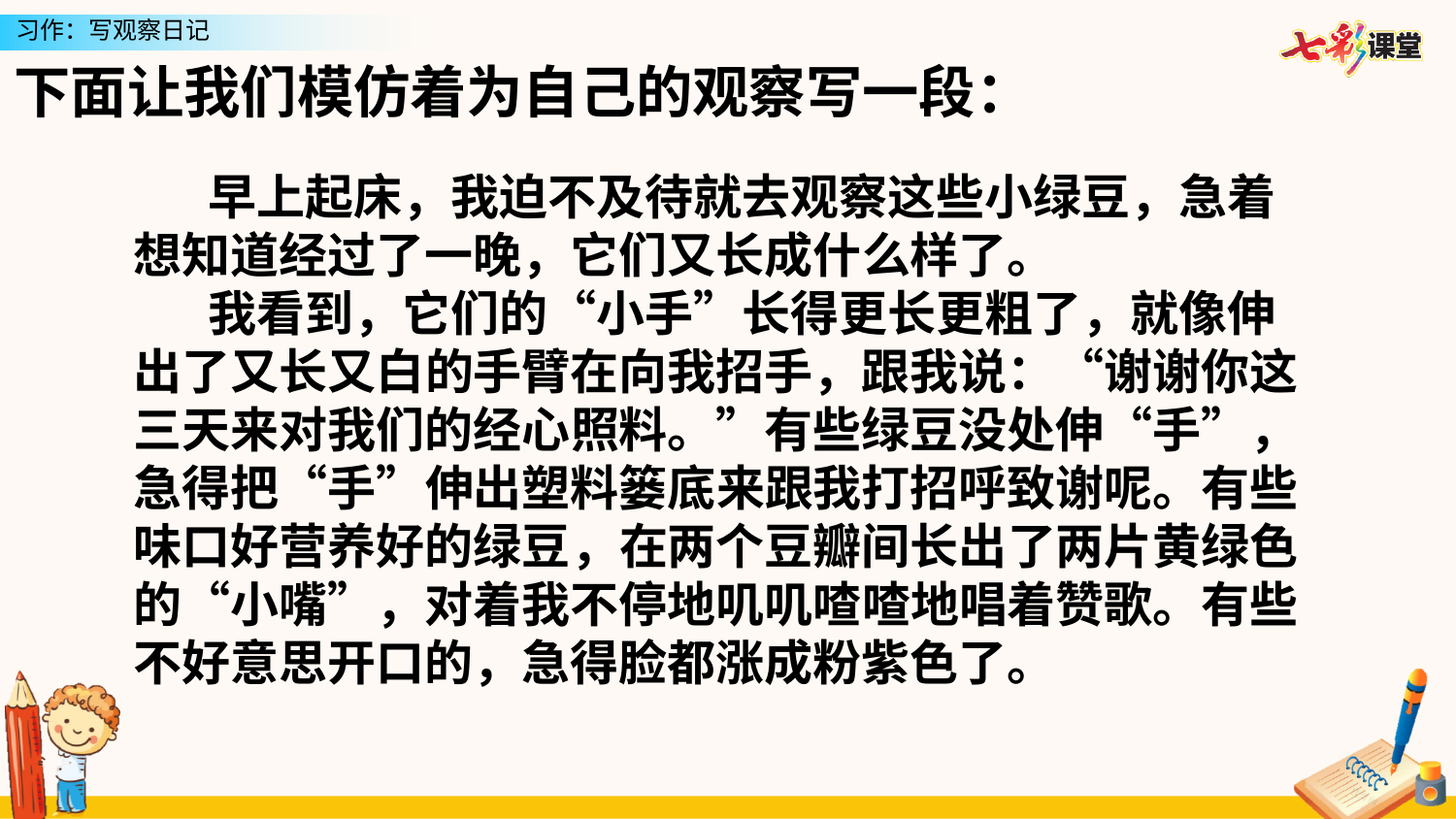

下面让我们模仿着为自己的观察写一段：
早上起床，我迫不及待就去观察这些小绿豆，急着想知道经过了一晚，它们又长成什么样了。
我看到，它们的“小手”长得更长更粗了，就像伸出了又长又白的手臂在向我招手，跟我说：“谢谢你这三天来对我们的经心照料。”有些绿豆没处伸“手”，急得把“手”伸出塑料篓底来跟我打招呼致谢呢。有些味口好营养好的绿豆，在两个豆瓣间长出了两片黄绿色的“小嘴”，对着我不停地叽叽喳喳地唱着赞歌。有些不好意思开口的，急得脸都涨成粉紫色了。